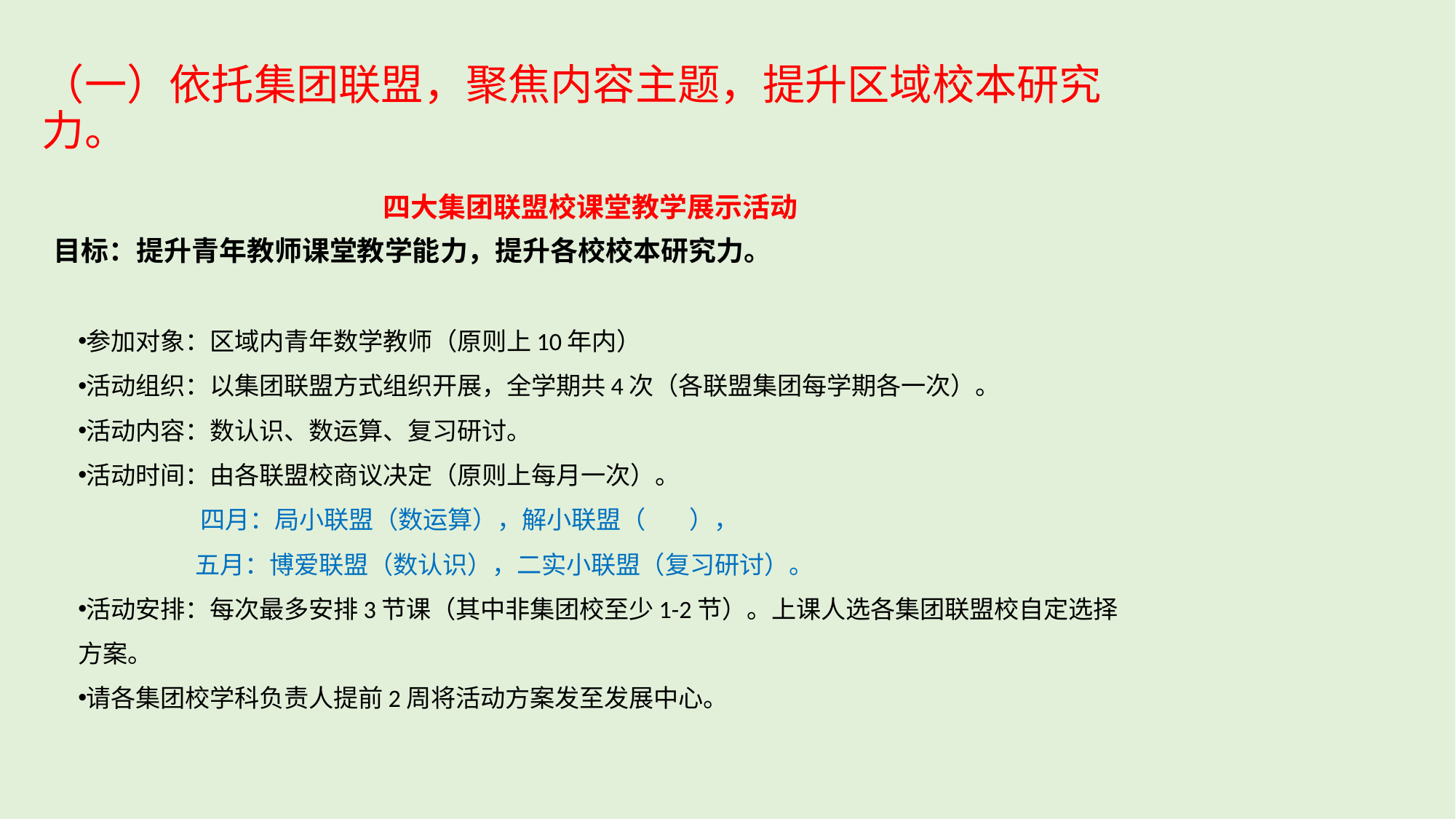

# （一）依托集团联盟，聚焦内容主题，提升区域校本研究力。
四大集团联盟校课堂教学展示活动
目标：提升青年教师课堂教学能力，提升各校校本研究力。

参加对象：区域内青年数学教师（原则上10年内）
活动组织：以集团联盟方式组织开展，全学期共4次（各联盟集团每学期各一次）。
活动内容：数认识、数运算、复习研讨。
活动时间：由各联盟校商议决定（原则上每月一次）。
                          四月：局小联盟（数运算），解小联盟（        ），
                         五月：博爱联盟（数认识），二实小联盟（复习研讨）。
活动安排：每次最多安排3节课（其中非集团校至少1-2节）。上课人选各集团联盟校自定选择方案。
请各集团校学科负责人提前2周将活动方案发至发展中心。